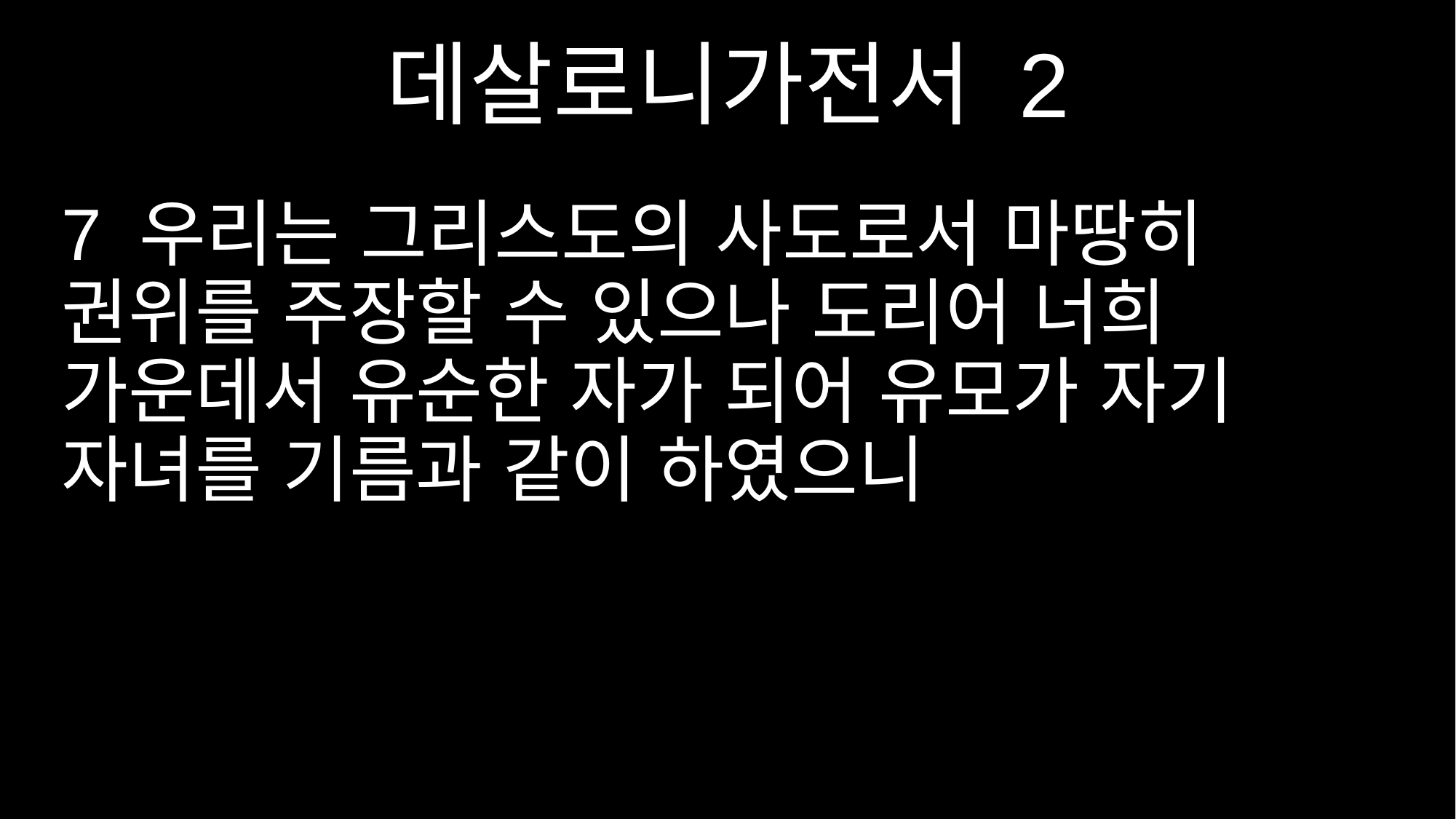

데살로니가전서 2
7 우리는 그리스도의 사도로서 마땅히 권위를 주장할 수 있으나 도리어 너희 가운데서 유순한 자가 되어 유모가 자기 자녀를 기름과 같이 하였으니